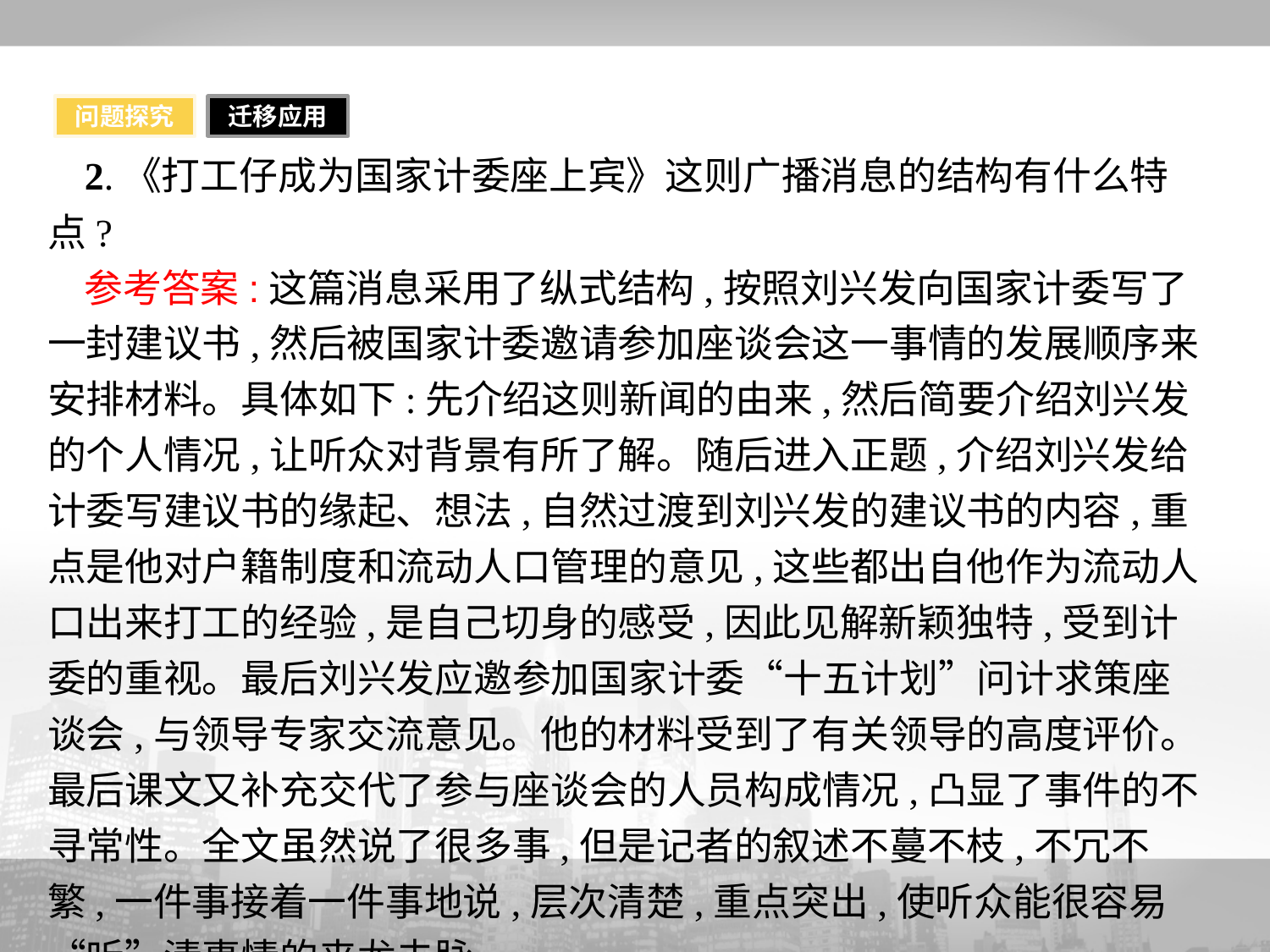

问题探究
迁移应用
2.《打工仔成为国家计委座上宾》这则广播消息的结构有什么特点?
参考答案:这篇消息采用了纵式结构,按照刘兴发向国家计委写了一封建议书,然后被国家计委邀请参加座谈会这一事情的发展顺序来安排材料。具体如下:先介绍这则新闻的由来,然后简要介绍刘兴发的个人情况,让听众对背景有所了解。随后进入正题,介绍刘兴发给计委写建议书的缘起、想法,自然过渡到刘兴发的建议书的内容,重点是他对户籍制度和流动人口管理的意见,这些都出自他作为流动人口出来打工的经验,是自己切身的感受,因此见解新颖独特,受到计委的重视。最后刘兴发应邀参加国家计委“十五计划”问计求策座谈会,与领导专家交流意见。他的材料受到了有关领导的高度评价。最后课文又补充交代了参与座谈会的人员构成情况,凸显了事件的不寻常性。全文虽然说了很多事,但是记者的叙述不蔓不枝,不冗不繁,一件事接着一件事地说,层次清楚,重点突出,使听众能很容易“听”清事情的来龙去脉。